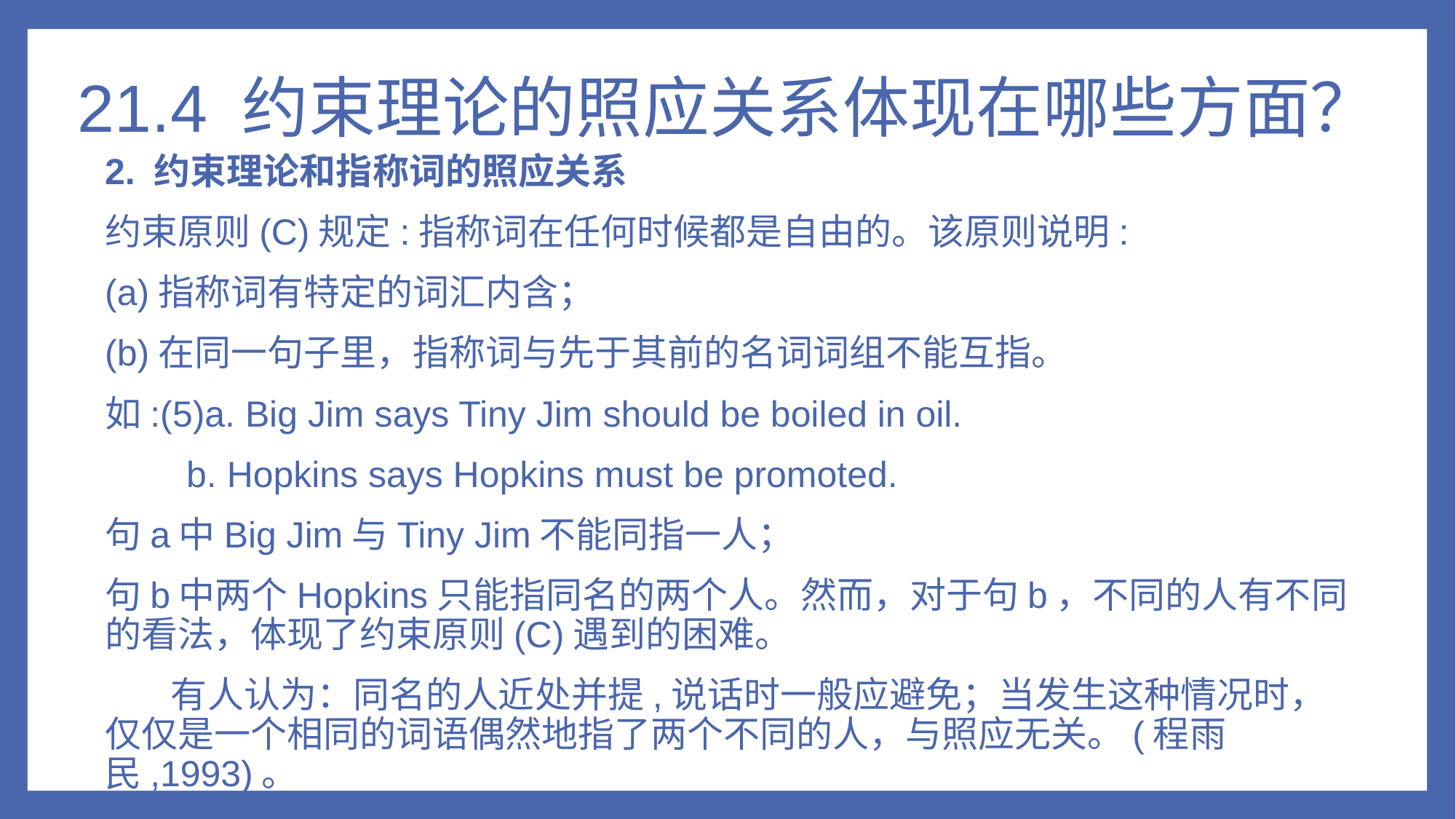

# 21.4 约束理论的照应关系体现在哪些方面？
2. 约束理论和指称词的照应关系
约束原则(C)规定:指称词在任何时候都是自由的。该原则说明:
(a)指称词有特定的词汇内含；
(b)在同一句子里，指称词与先于其前的名词词组不能互指。
如:(5)a. Big Jim says Tiny Jim should be boiled in oil.
        b. Hopkins says Hopkins must be promoted.
句a中Big Jim与Tiny Jim不能同指一人；
句b中两个Hopkins只能指同名的两个人。然而，对于句b，不同的人有不同的看法，体现了约束原则(C)遇到的困难。
       有人认为：同名的人近处并提,说话时一般应避免；当发生这种情况时，仅仅是一个相同的词语偶然地指了两个不同的人，与照应无关。(程雨民,1993)。